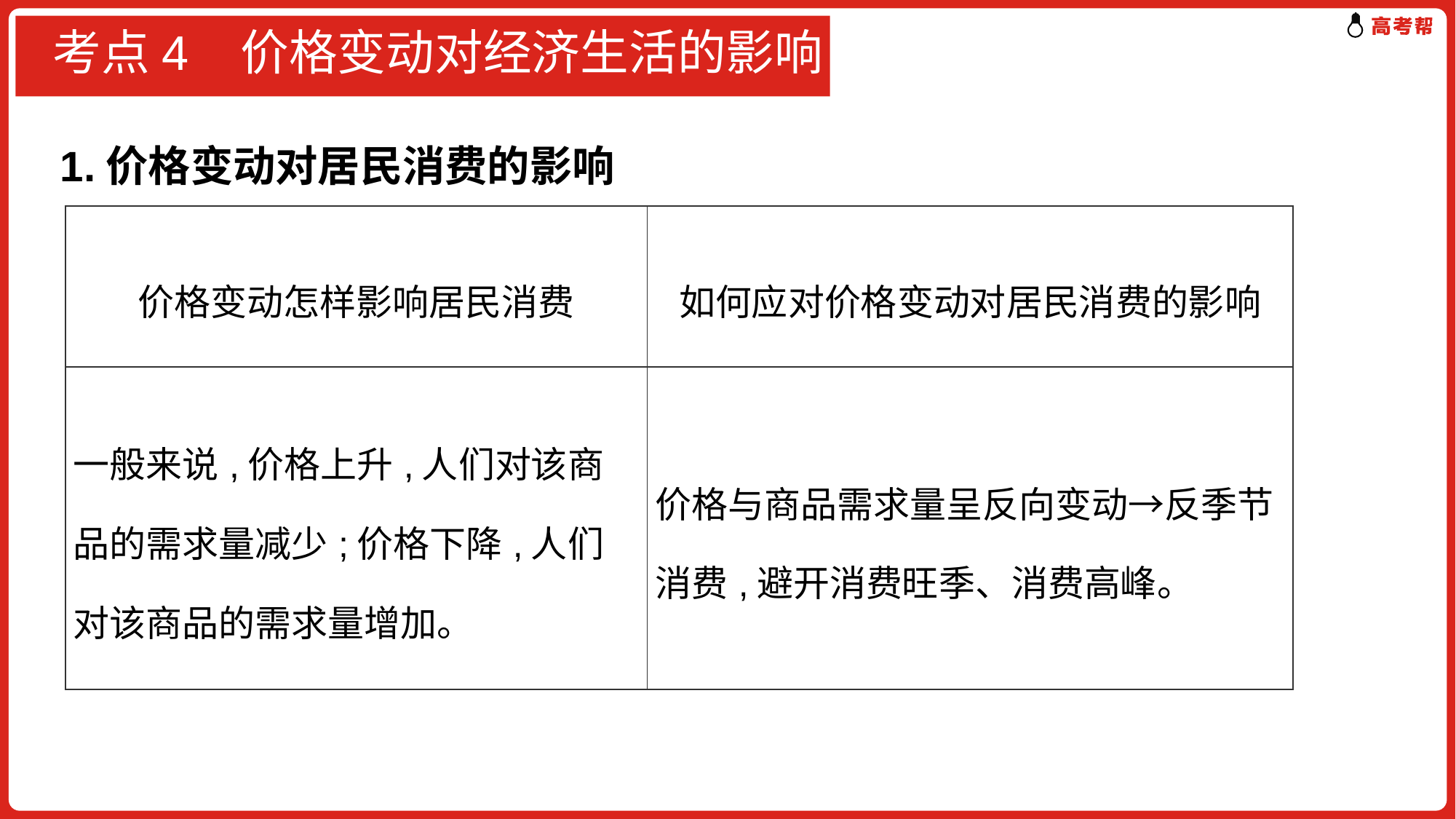

# 考点4   价格变动对经济生活的影响
1.价格变动对居民消费的影响
| 价格变动怎样影响居民消费 | 如何应对价格变动对居民消费的影响 |
| --- | --- |
| 一般来说,价格上升,人们对该商品的需求量减少;价格下降,人们对该商品的需求量增加。 | 价格与商品需求量呈反向变动→反季节消费,避开消费旺季、消费高峰。 |